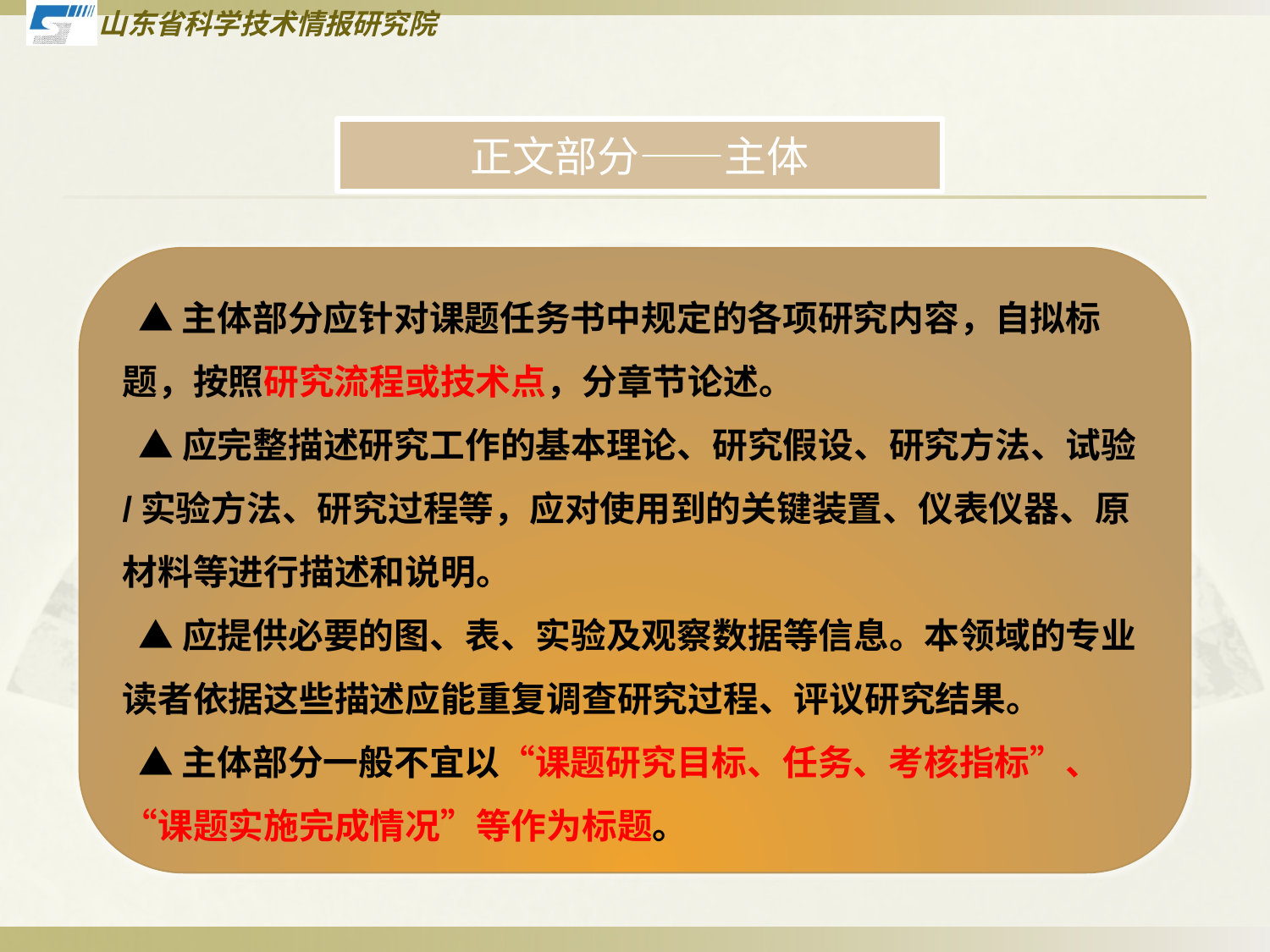

# 正文部分——主体
  ▲主体部分应针对课题任务书中规定的各项研究内容，自拟标题，按照研究流程或技术点，分章节论述。
  ▲应完整描述研究工作的基本理论、研究假设、研究方法、试验/实验方法、研究过程等，应对使用到的关键装置、仪表仪器、原材料等进行描述和说明。
  ▲应提供必要的图、表、实验及观察数据等信息。本领域的专业读者依据这些描述应能重复调查研究过程、评议研究结果。
  ▲主体部分一般不宜以“课题研究目标、任务、考核指标”、“课题实施完成情况”等作为标题。